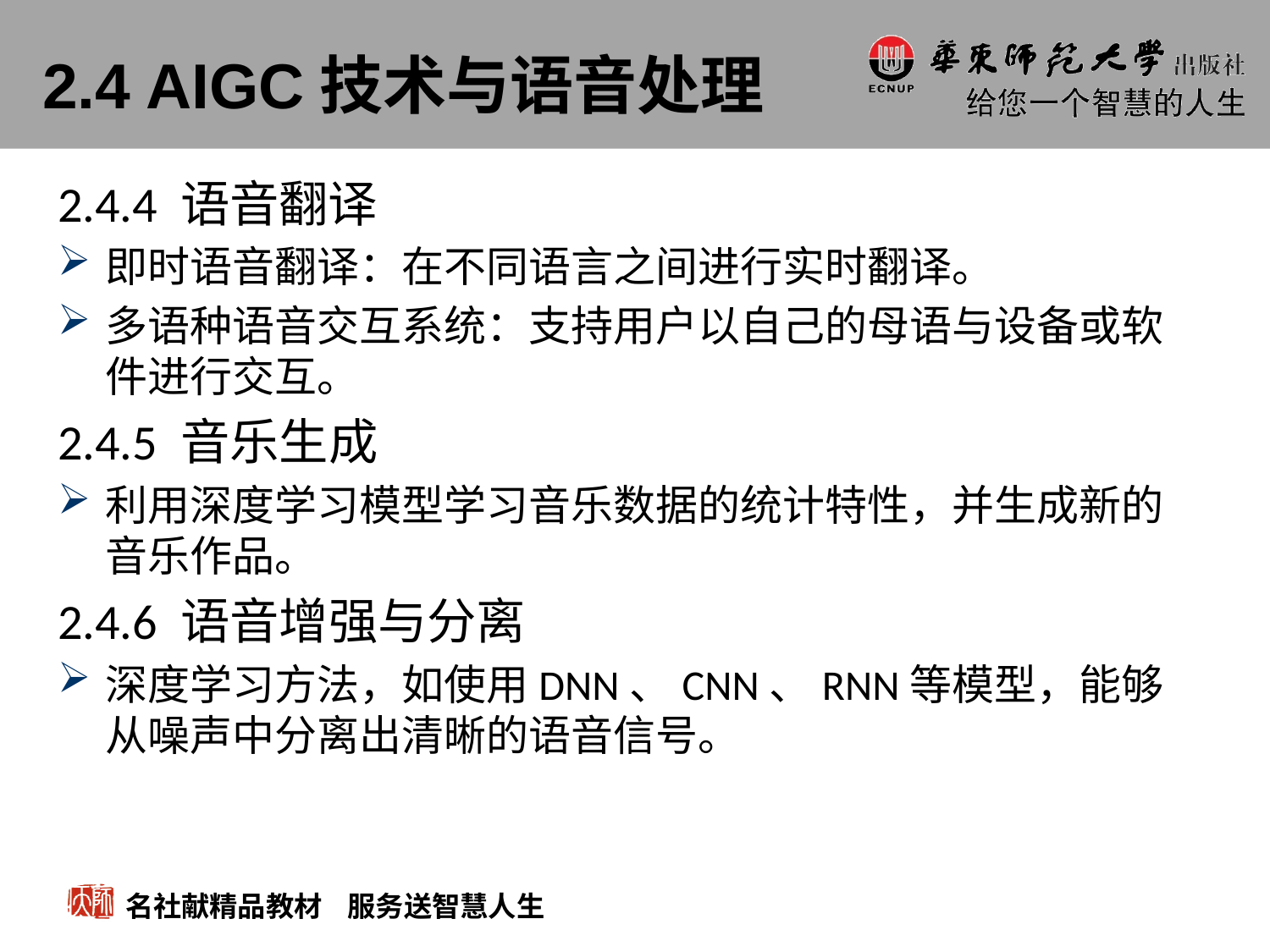

# 2.4 AIGC技术与语音处理
2.4.4 语音翻译
即时语音翻译：在不同语言之间进行实时翻译。
多语种语音交互系统：支持用户以自己的母语与设备或软件进行交互。
2.4.5 音乐生成
利用深度学习模型学习音乐数据的统计特性，并生成新的音乐作品。
2.4.6 语音增强与分离
深度学习方法，如使用DNN、CNN、RNN等模型，能够从噪声中分离出清晰的语音信号。